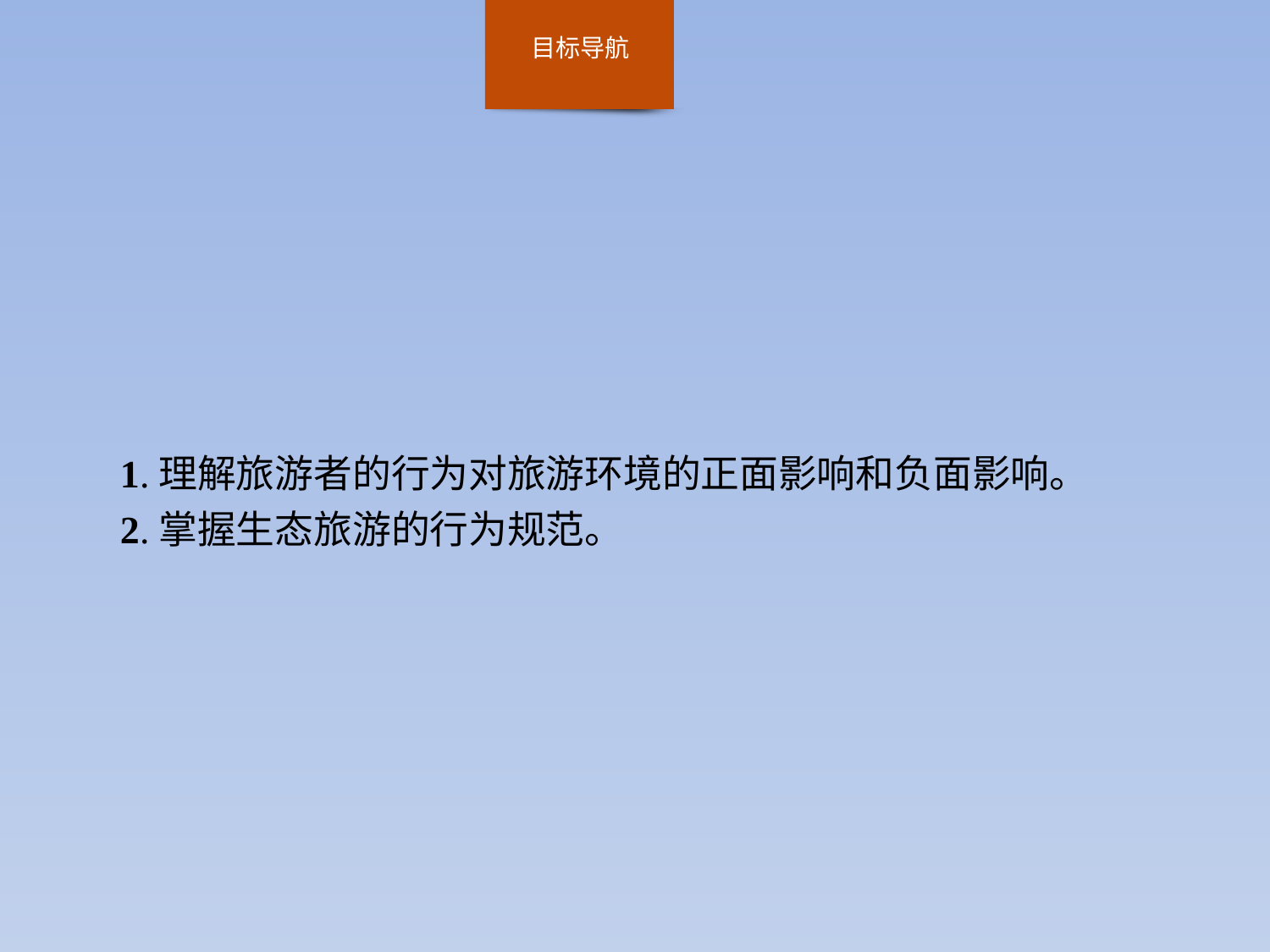

1.理解旅游者的行为对旅游环境的正面影响和负面影响。
2.掌握生态旅游的行为规范。